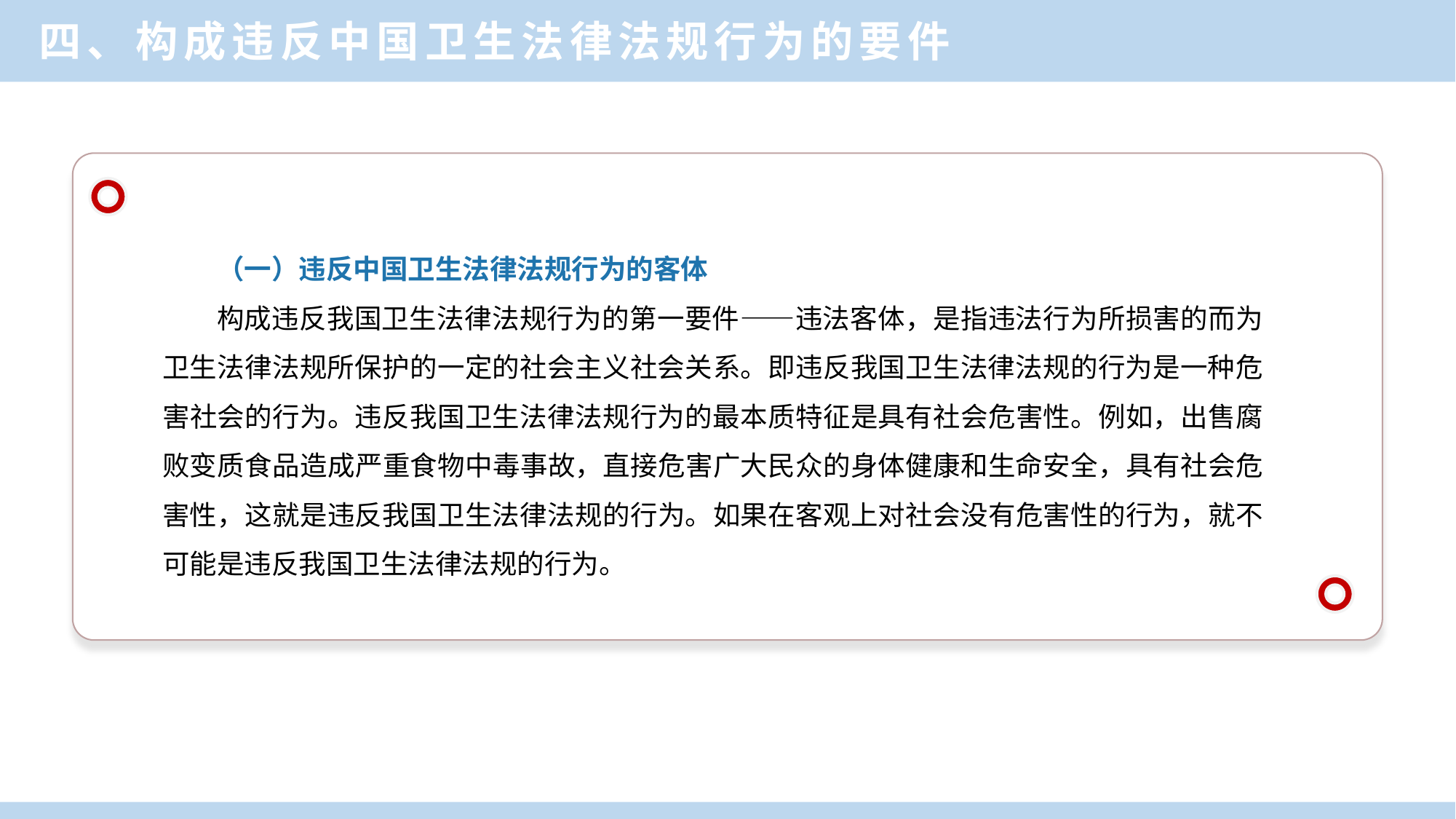

四、构成违反中国卫生法律法规行为的要件

（一）违反中国卫生法律法规行为的客体
构成违反我国卫生法律法规行为的第一要件——违法客体，是指违法行为所损害的而为卫生法律法规所保护的一定的社会主义社会关系。即违反我国卫生法律法规的行为是一种危害社会的行为。违反我国卫生法律法规行为的最本质特征是具有社会危害性。例如，出售腐败变质食品造成严重食物中毒事故，直接危害广大民众的身体健康和生命安全，具有社会危害性，这就是违反我国卫生法律法规的行为。如果在客观上对社会没有危害性的行为，就不可能是违反我国卫生法律法规的行为。